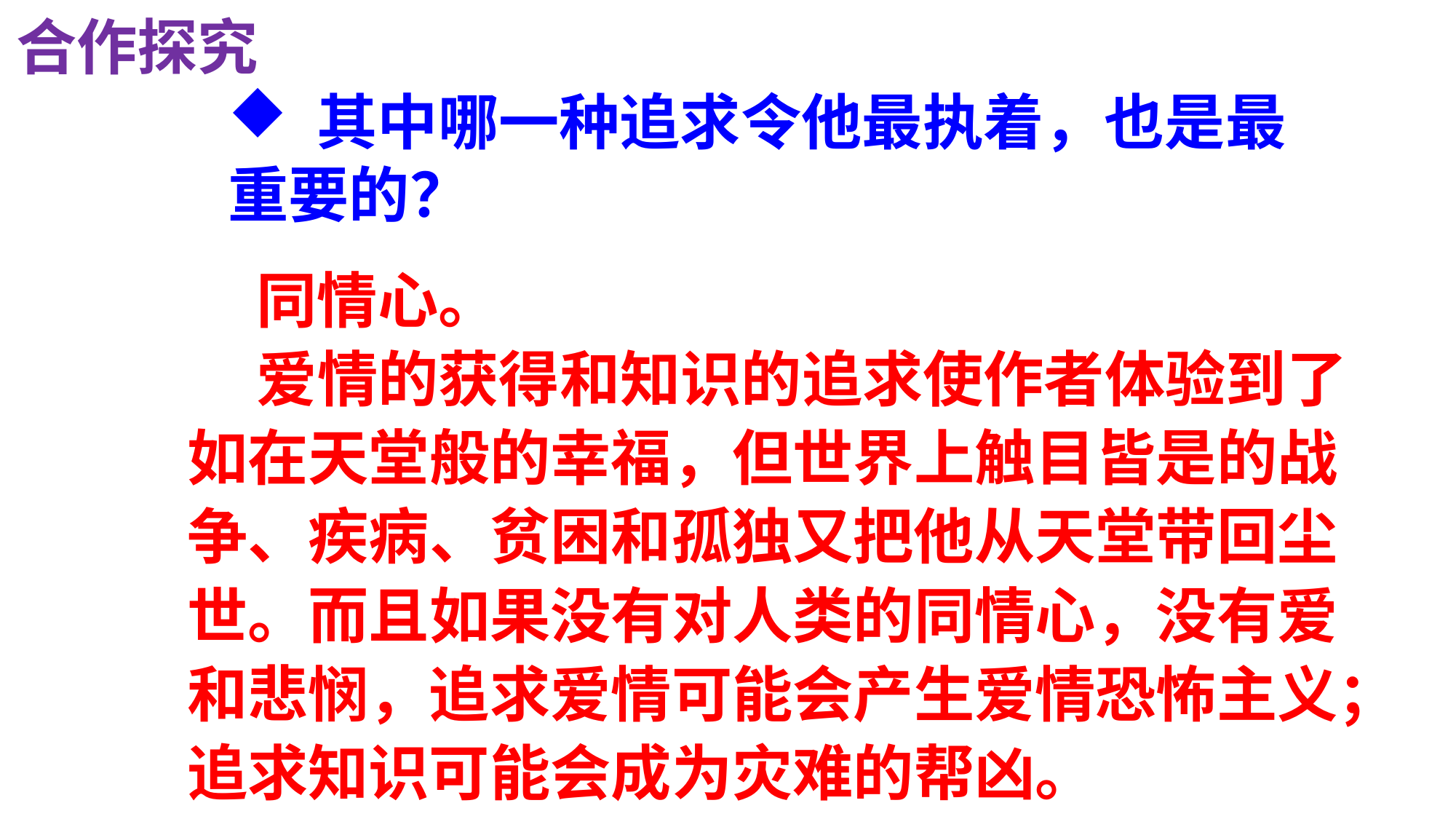

合作探究
# 其中哪一种追求令他最执着，也是最重要的？

    同情心。
    爱情的获得和知识的追求使作者体验到了如在天堂般的幸福，但世界上触目皆是的战争、疾病、贫困和孤独又把他从天堂带回尘世。而且如果没有对人类的同情心，没有爱和悲悯，追求爱情可能会产生爱情恐怖主义；追求知识可能会成为灾难的帮凶。